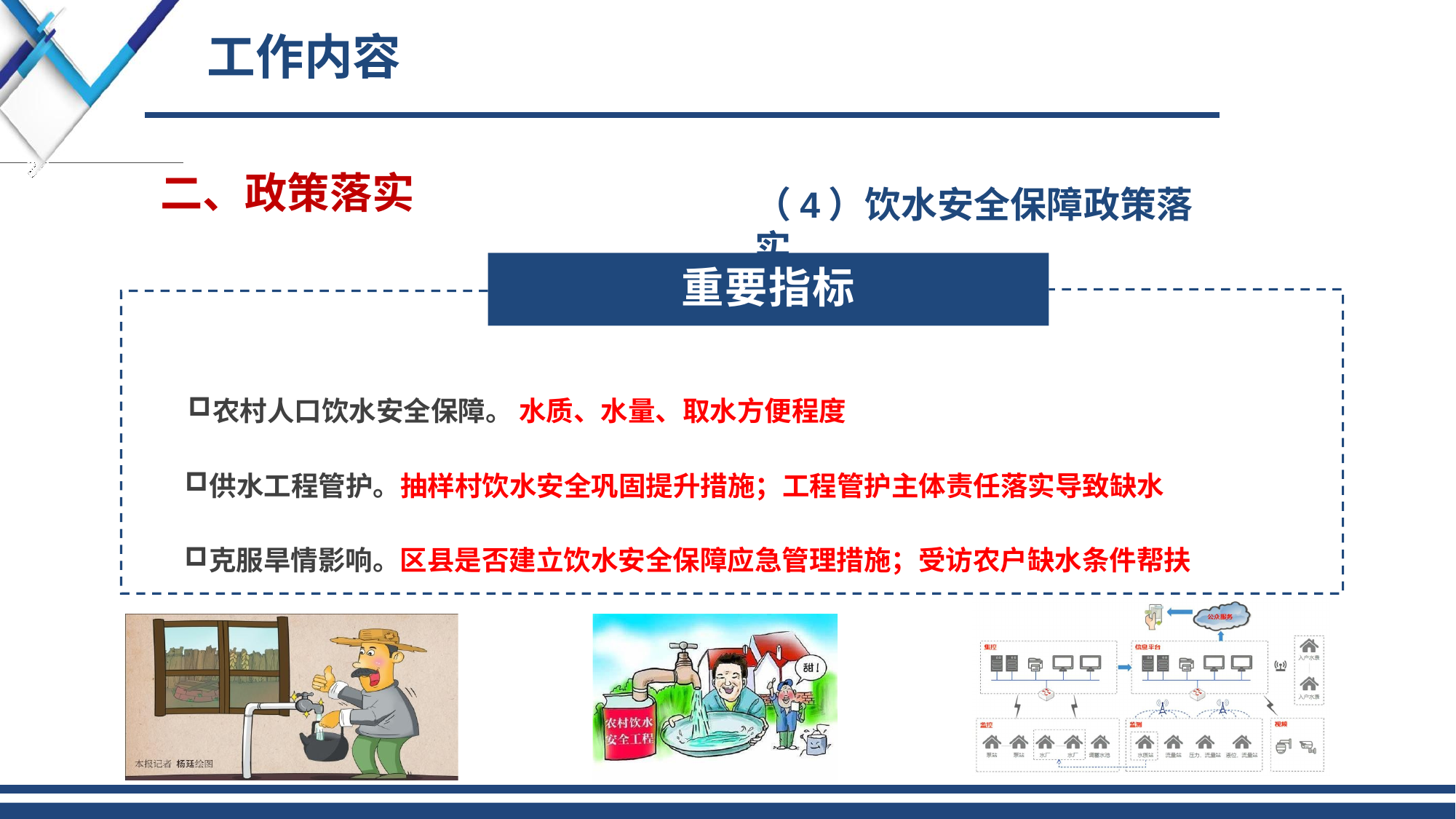

# 工作内容

二、政策落实
（4）饮水安全保障政策落实

重要指标

农村人口饮水安全保障。 水质、水量、取水方便程度

供水工程管护。抽样村饮水安全巩固提升措施；工程管护主体责任落实导致缺水

克服旱情影响。区县是否建立饮水安全保障应急管理措施；受访农户缺水条件帮扶